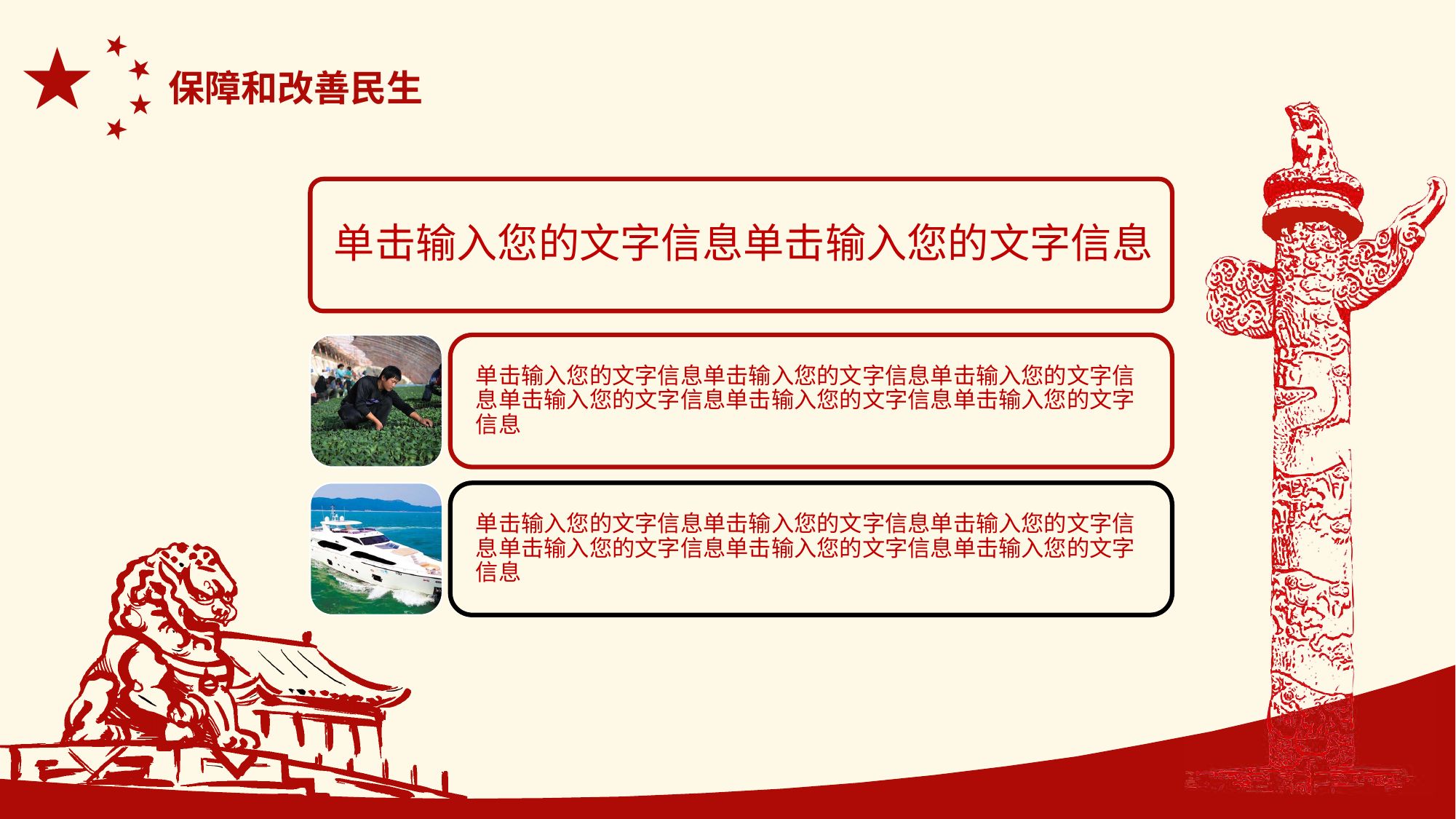

保障和改善民生
单击输入您的文字信息单击输入您的文字信息
单击输入您的文字信息单击输入您的文字信息单击输入您的文字信息单击输入您的文字信息单击输入您的文字信息单击输入您的文字信息
单击输入您的文字信息单击输入您的文字信息单击输入您的文字信息单击输入您的文字信息单击输入您的文字信息单击输入您的文字信息